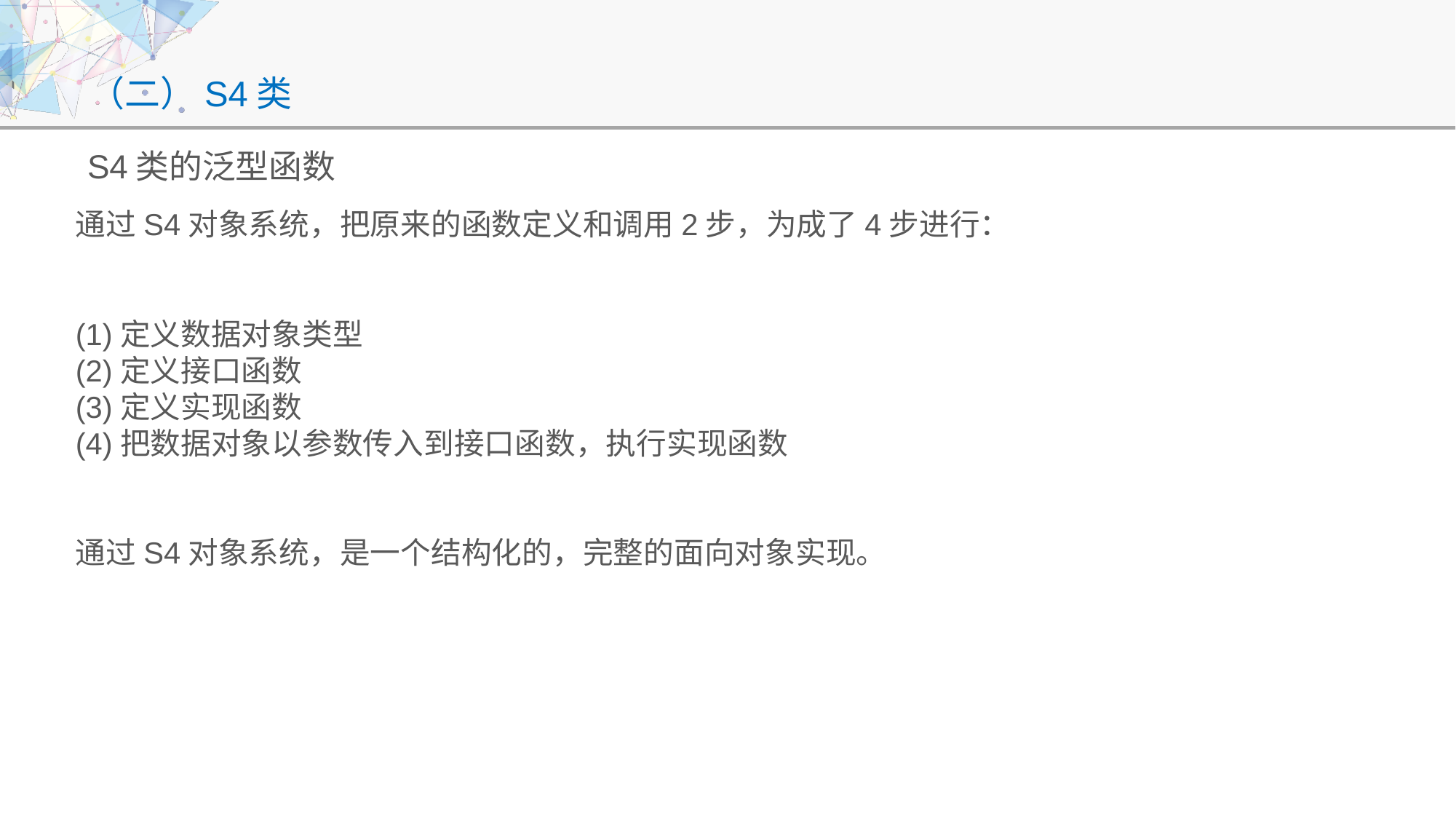

# （二）S4类
S4类的泛型函数
通过S4对象系统，把原来的函数定义和调用2步，为成了4步进行：

(1)定义数据对象类型
(2)定义接口函数
(3)定义实现函数
(4)把数据对象以参数传入到接口函数，执行实现函数

通过S4对象系统，是一个结构化的，完整的面向对象实现。